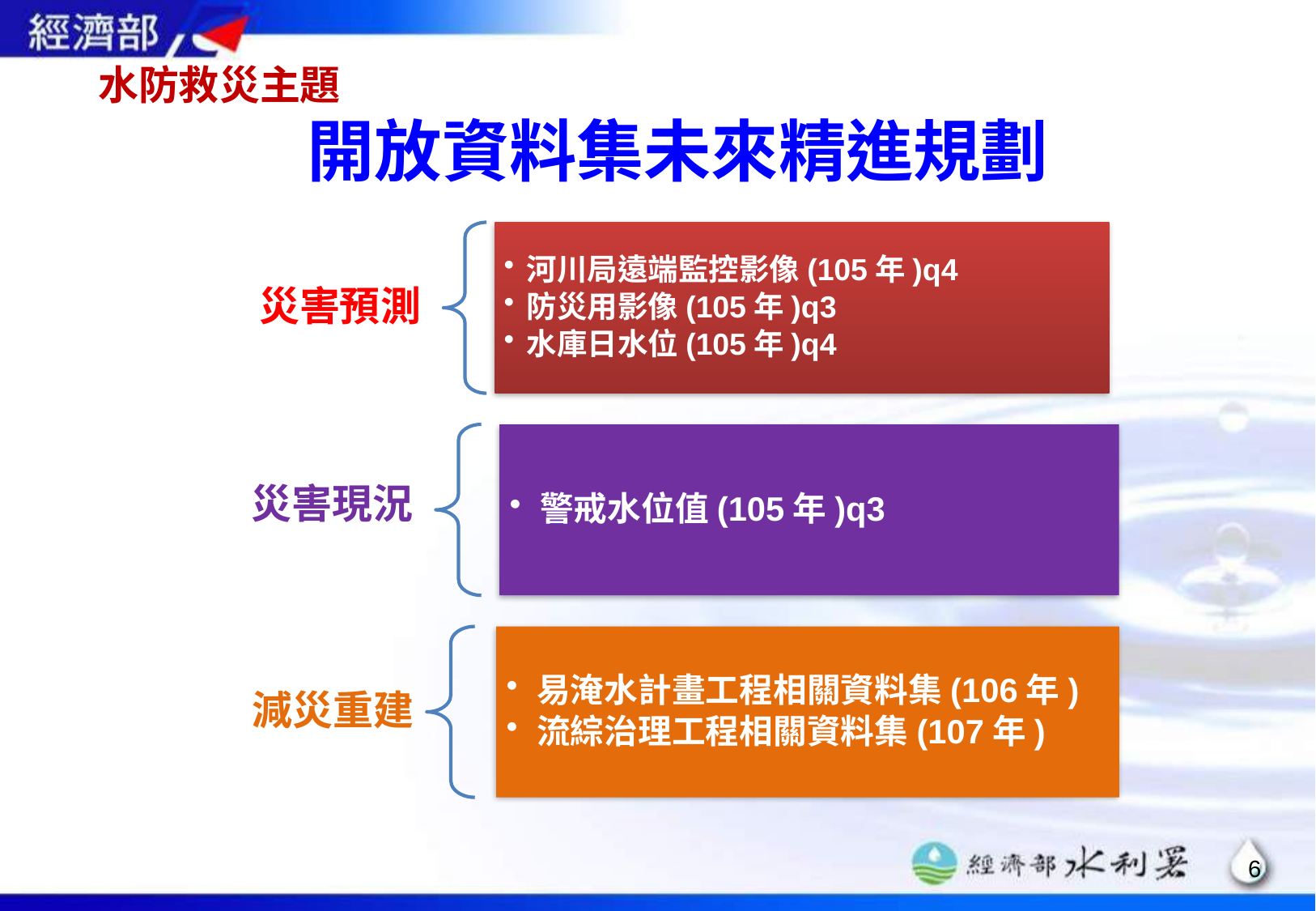

#
水防救災主題
開放資料集未來精進規劃
災害預測
河川局遠端監控影像(105年)q4
防災用影像(105年)q3
水庫日水位(105年)q4
   災害現況
警戒水位值(105年)q3
減災重建
易淹水計畫工程相關資料集(106年)
流綜治理工程相關資料集(107年)
6